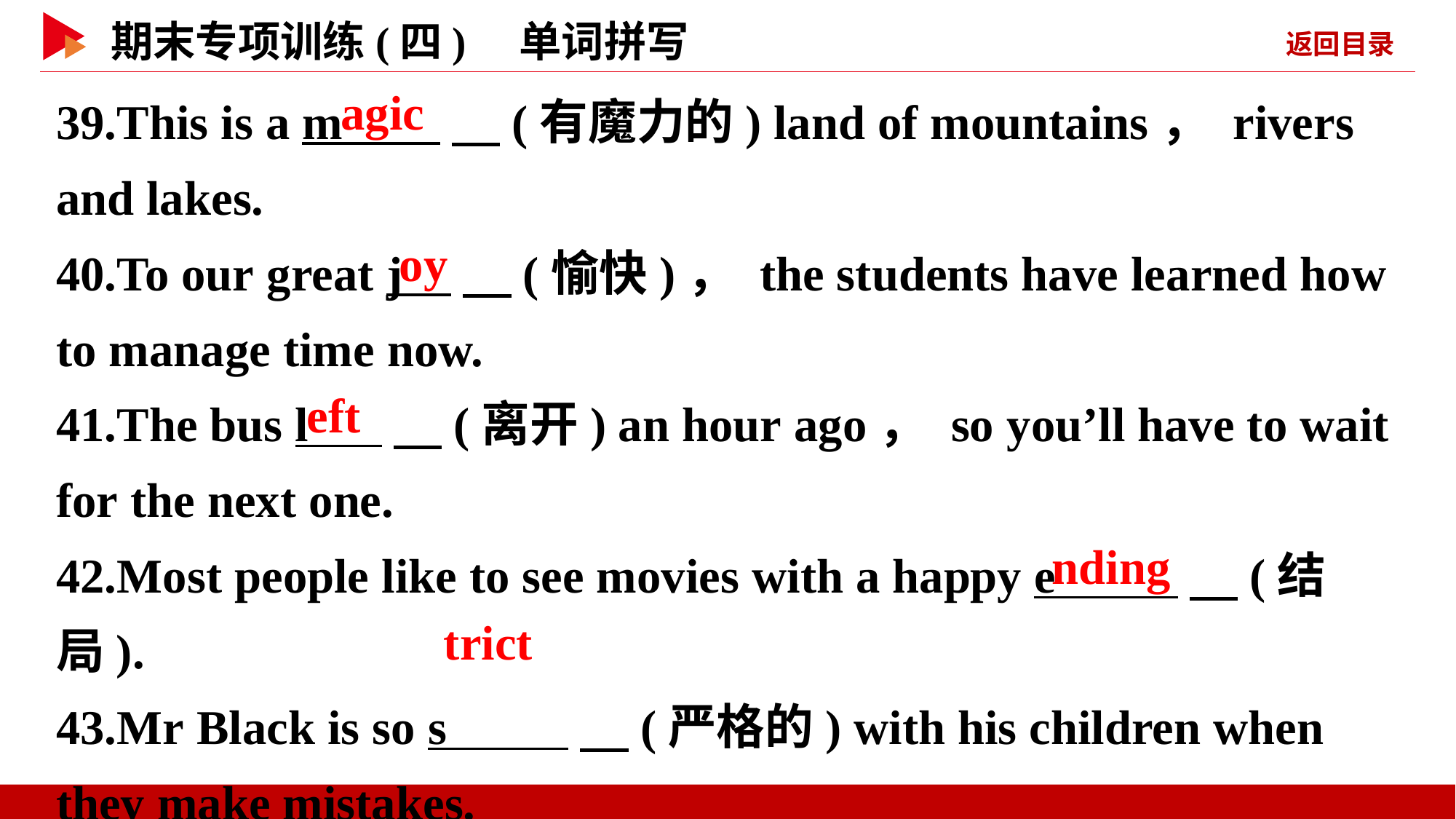

39.This is a m        　(有魔力的) land of mountains， rivers and lakes.
40.To our great j    　(愉快)， the students have learned how to manage time now.
41.The bus l      　(离开) an hour ago， so you’ll have to wait for the next one.
42.Most people like to see movies with a happy e          　(结局).
43.Mr Black is so s          　(严格的) with his children when they make mistakes.
agic
oy
eft
nding
trict